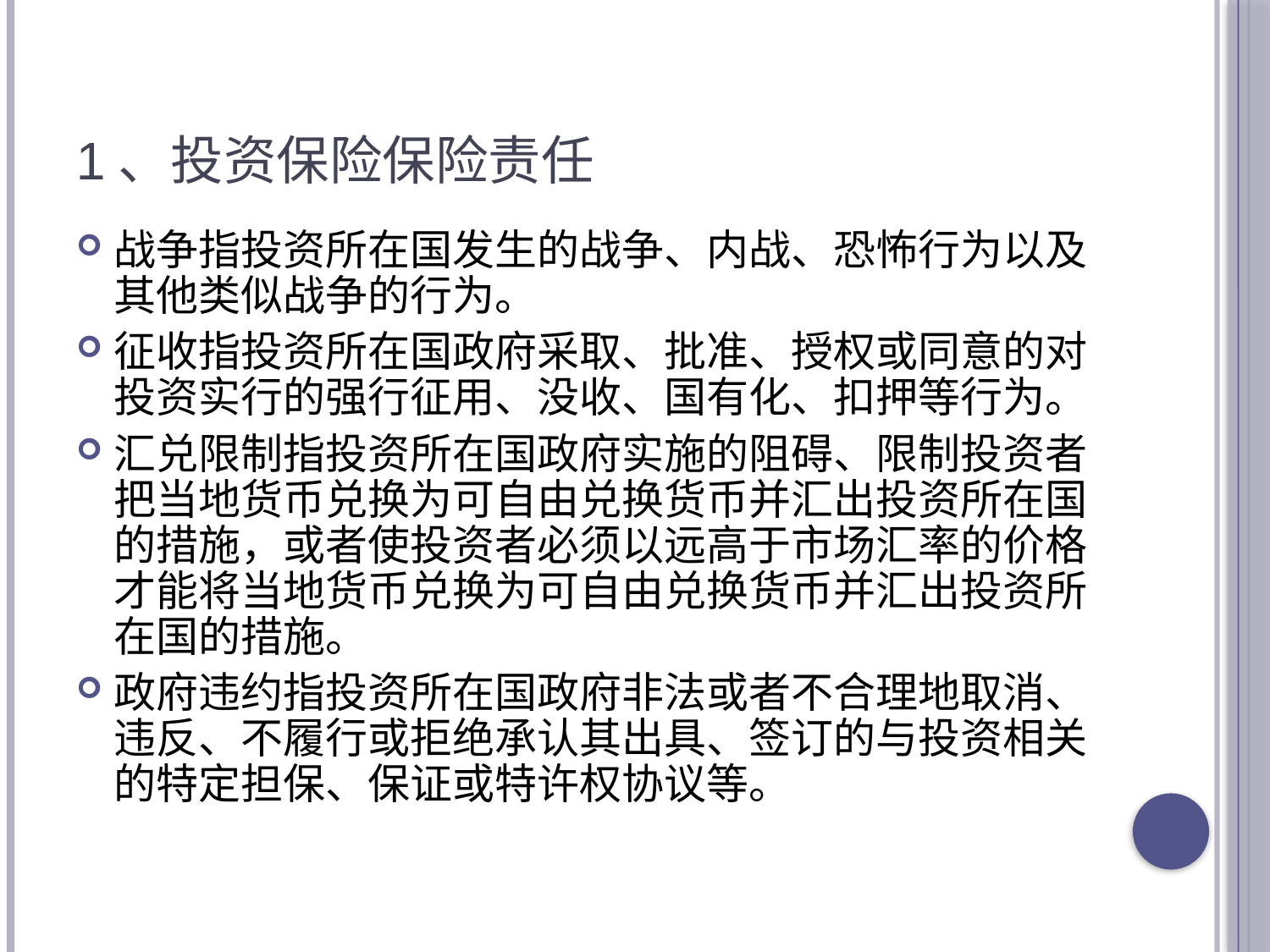

# 1、投资保险保险责任
战争指投资所在国发生的战争、内战、恐怖行为以及其他类似战争的行为。
征收指投资所在国政府采取、批准、授权或同意的对投资实行的强行征用、没收、国有化、扣押等行为。
汇兑限制指投资所在国政府实施的阻碍、限制投资者把当地货币兑换为可自由兑换货币并汇出投资所在国的措施，或者使投资者必须以远高于市场汇率的价格才能将当地货币兑换为可自由兑换货币并汇出投资所在国的措施。
政府违约指投资所在国政府非法或者不合理地取消、违反、不履行或拒绝承认其出具、签订的与投资相关的特定担保、保证或特许权协议等。